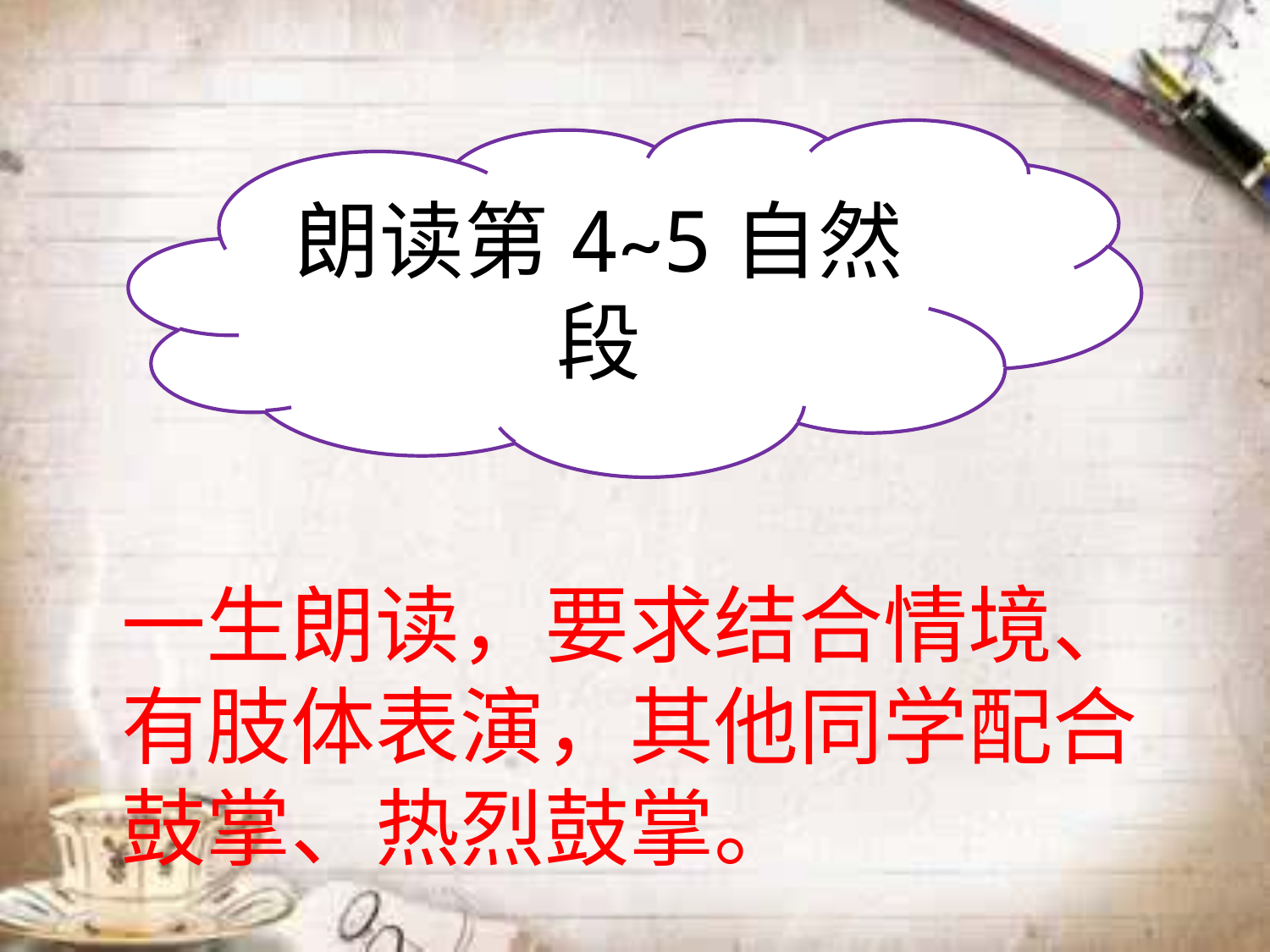

朗读第4~5自然段
一生朗读，要求结合情境、有肢体表演，其他同学配合鼓掌、热烈鼓掌。